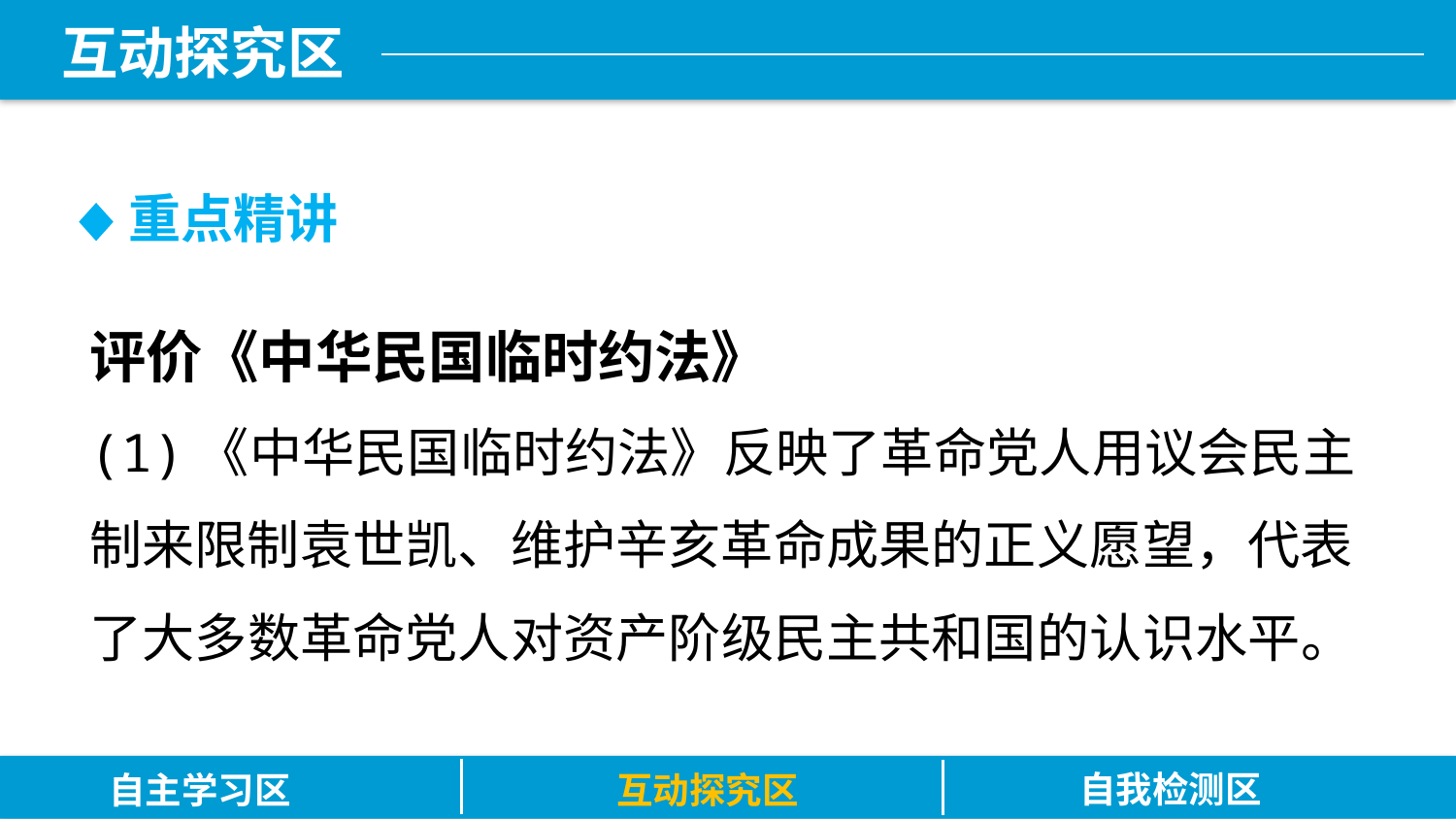

重点精讲

评价《中华民国临时约法》
(1)《中华民国临时约法》反映了革命党人用议会民主制来限制袁世凯、维护辛亥革命成果的正义愿望，代表了大多数革命党人对资产阶级民主共和国的认识水平。
自我检测区
自主学习区
互动探究区